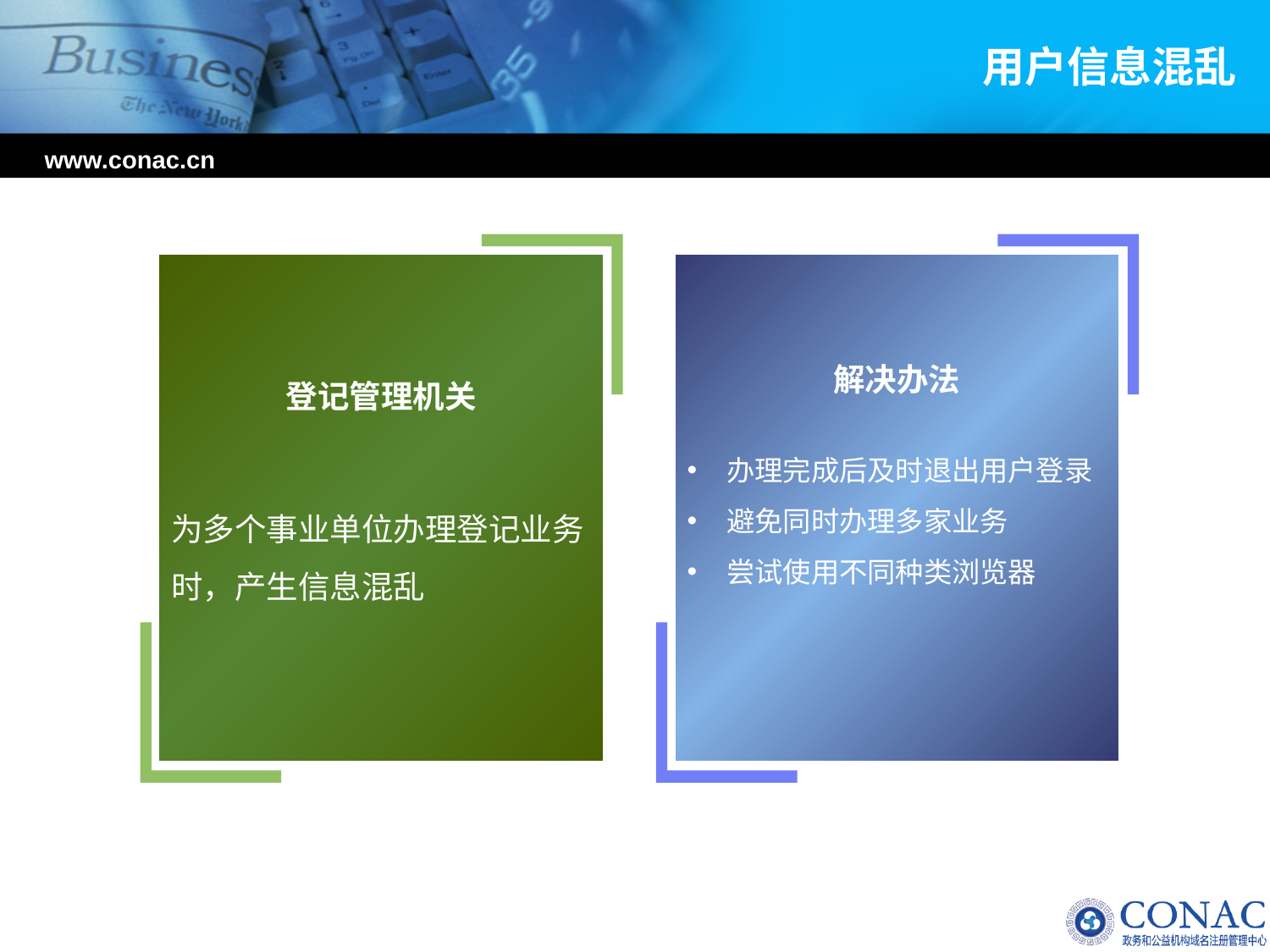

# 用户信息混乱
www.conac.cn

登记管理机关

为多个事业单位办理登记业务时，产生信息混乱

解决办法

办理完成后及时退出用户登录
避免同时办理多家业务
尝试使用不同种类浏览器